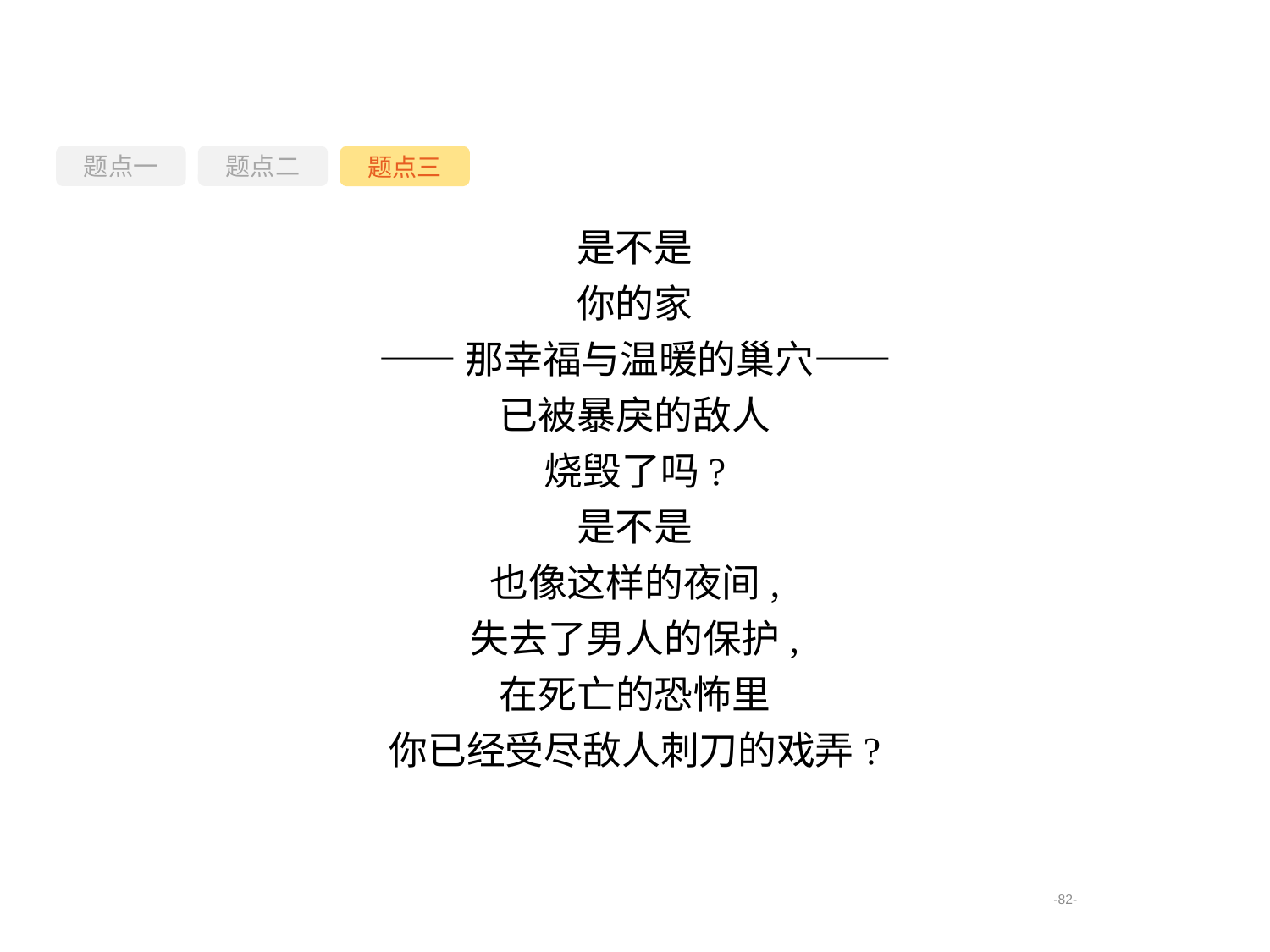

题点一
题点三
题点二
是不是
你的家
——那幸福与温暖的巢穴——
已被暴戾的敌人
烧毁了吗?
是不是
也像这样的夜间,
失去了男人的保护,
在死亡的恐怖里
你已经受尽敌人刺刀的戏弄?
-82-